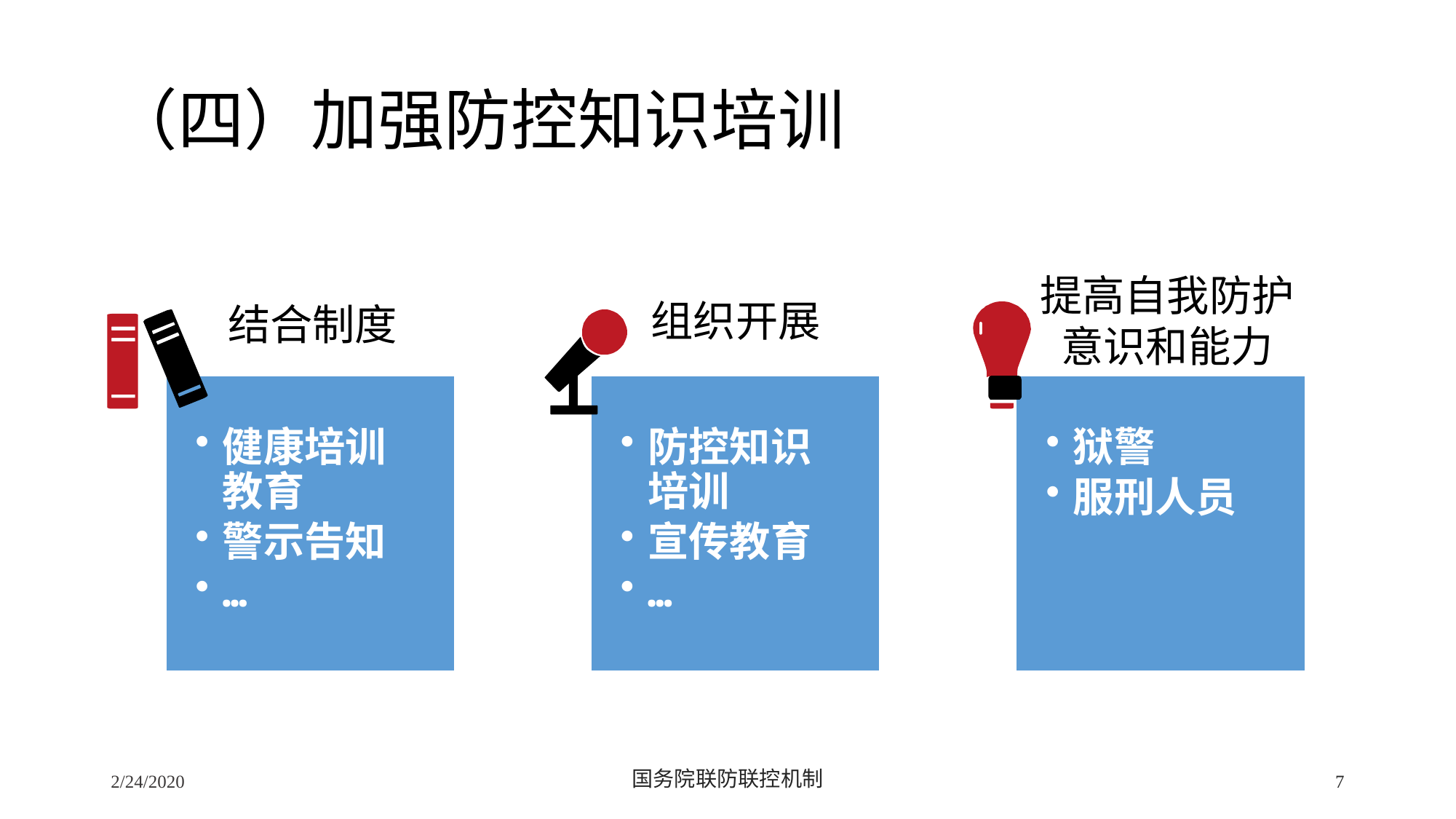

# （四）加强防控知识培训

提高自我防护
意识和能力
组织开展
结合制度

健康培训教育
警示告知
…

防控知识培训
宣传教育
…

狱警
服刑人员

2/24/2020
国务院联防联控机制
7